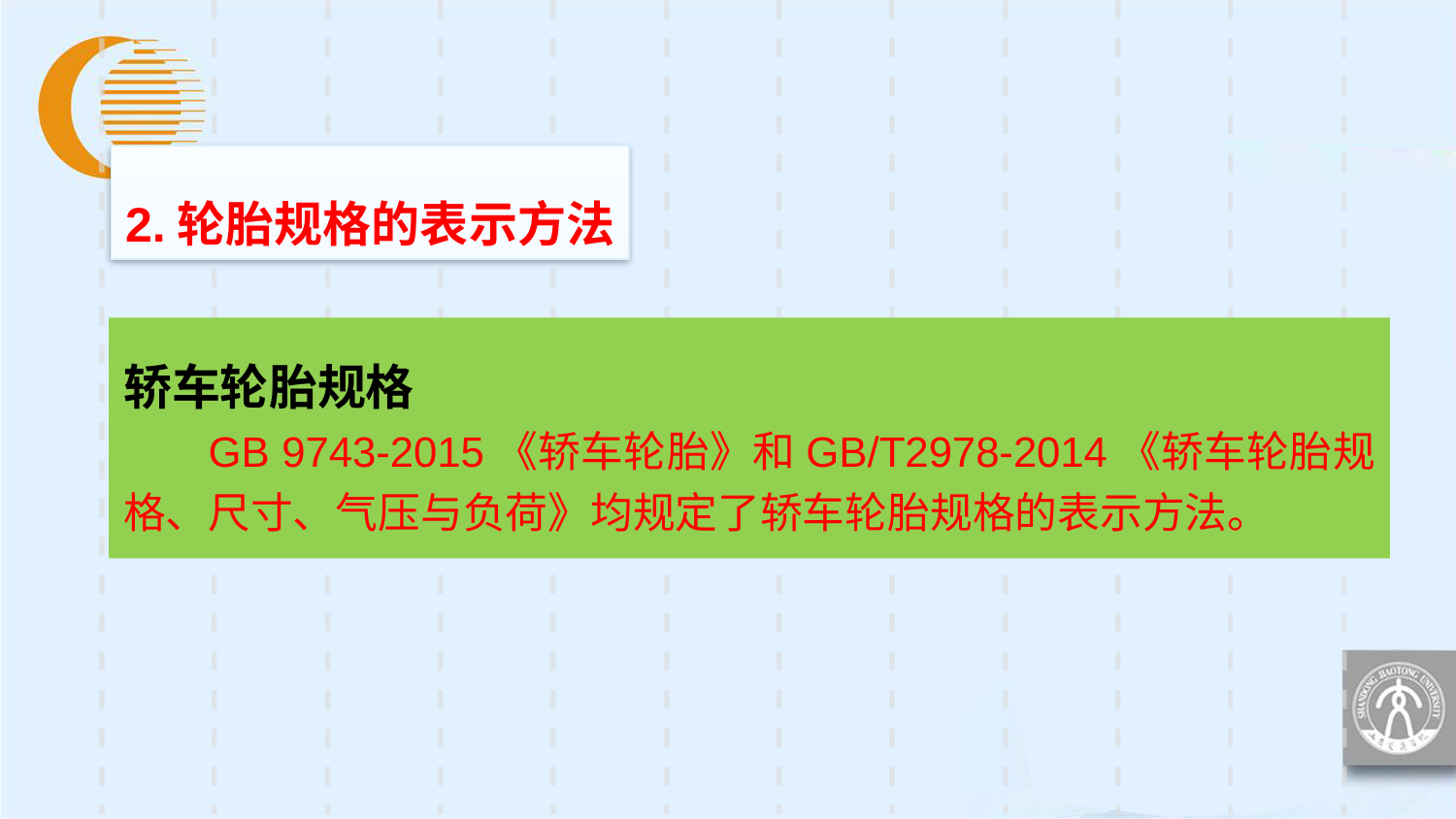

2.轮胎规格的表示方法
轿车轮胎规格
GB 9743-2015《轿车轮胎》和GB/T2978-2014《轿车轮胎规格、尺寸、气压与负荷》均规定了轿车轮胎规格的表示方法。